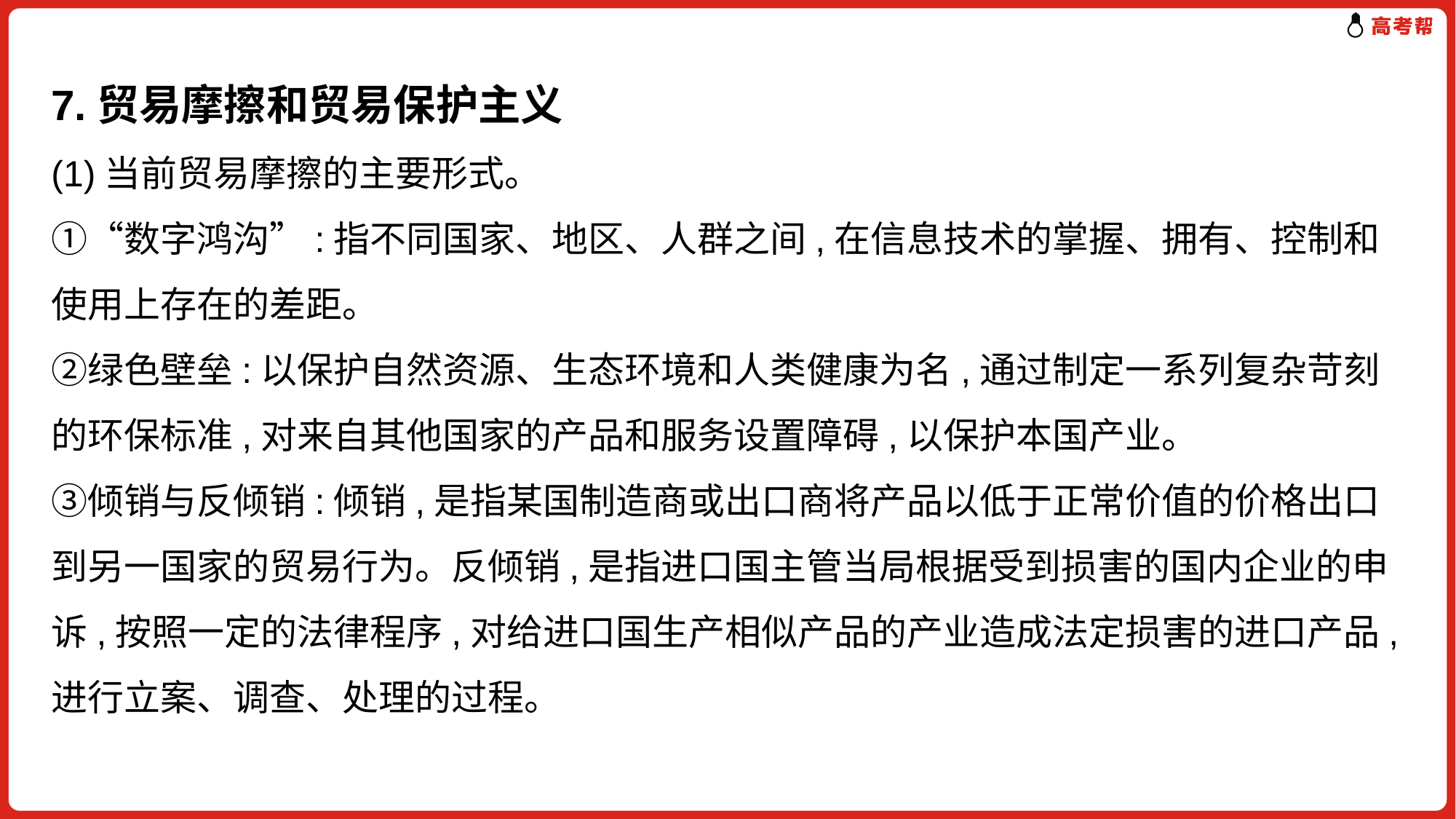

# 7.贸易摩擦和贸易保护主义 (1)当前贸易摩擦的主要形式。 ①“数字鸿沟”:指不同国家、地区、人群之间,在信息技术的掌握、拥有、控制和使用上存在的差距。 ②绿色壁垒:以保护自然资源、生态环境和人类健康为名,通过制定一系列复杂苛刻的环保标准,对来自其他国家的产品和服务设置障碍,以保护本国产业。 ③倾销与反倾销:倾销,是指某国制造商或出口商将产品以低于正常价值的价格出口到另一国家的贸易行为。反倾销,是指进口国主管当局根据受到损害的国内企业的申诉,按照一定的法律程序,对给进口国生产相似产品的产业造成法定损害的进口产品,进行立案、调查、处理的过程。